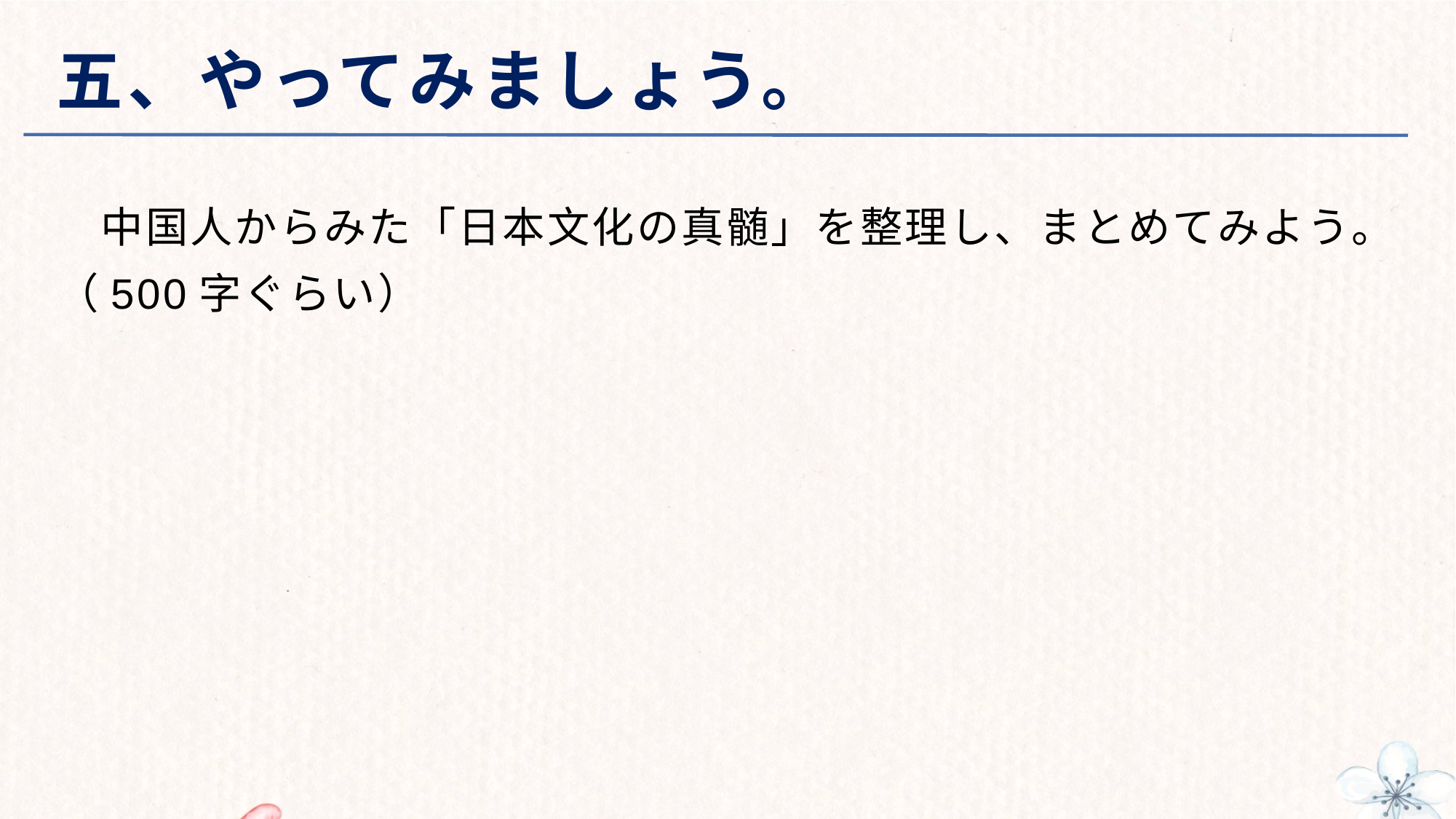

# 五、やってみましょう。
　中国人からみた「日本文化の真髄」を整理し、まとめてみよう。（500字ぐらい）